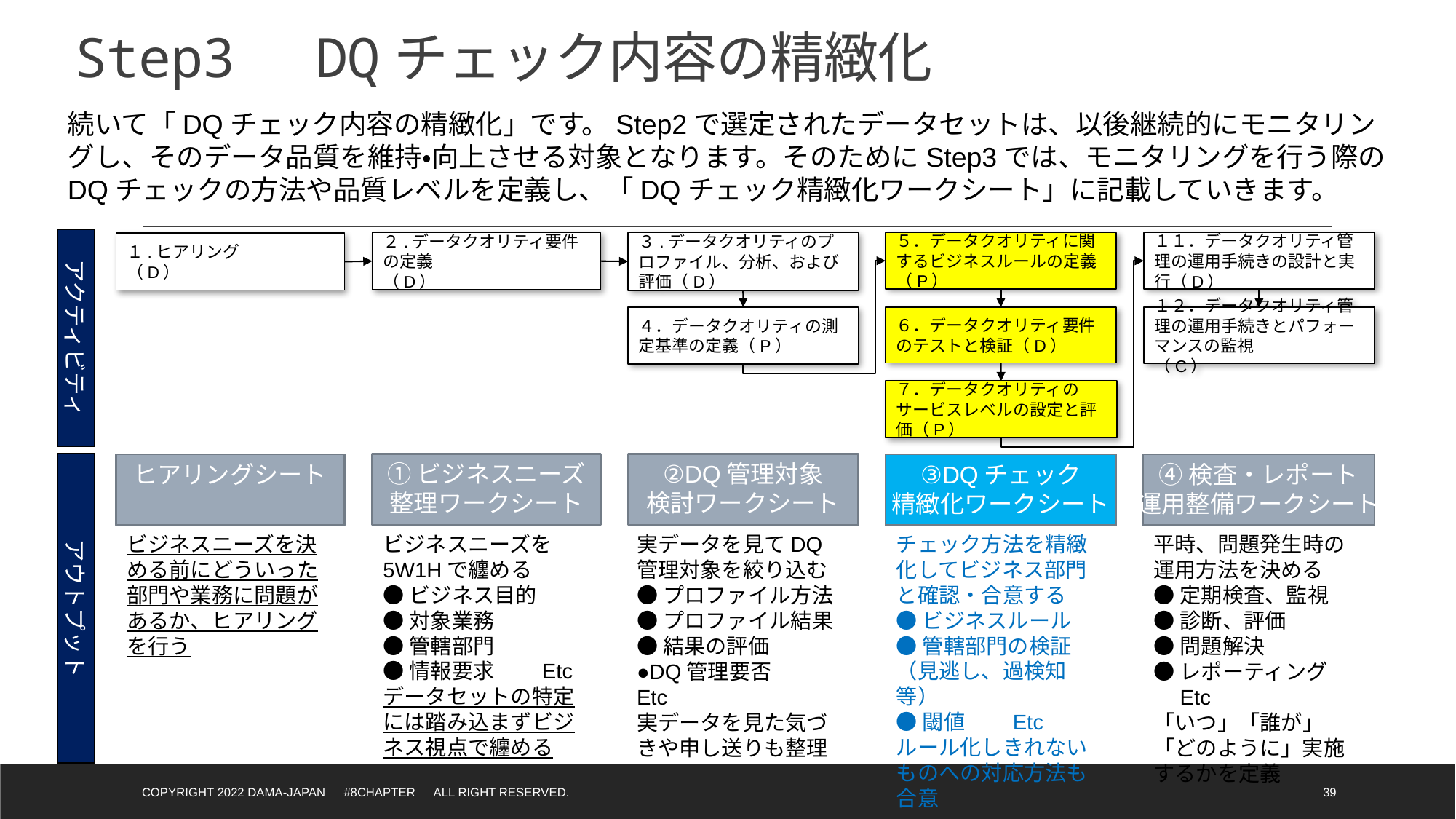

# Step3　DQチェック内容の精緻化
続いて「DQチェック内容の精緻化」です。Step2で選定されたデータセットは、以後継続的にモニタリングし、そのデータ品質を維持・向上させる対象となります。そのためにStep3では、モニタリングを行う際のDQチェックの方法や品質レベルを定義し、「DQチェック精緻化ワークシート」に記載していきます。

アクティビティ
３.データクオリティのプロファイル、分析、および評価（D）
１１．データクオリティ管理の運用手続きの設計と実行（D）
２.データクオリティ要件の定義
（D）
５．データクオリティに関するビジネスルールの定義（P）
１.ヒアリング
（D）
４．データクオリティの測定基準の定義（P）
６．データクオリティ要件のテストと検証（D）
１２．データクオリティ管理の運用手続きとパフォーマンスの監視
（C）
７．データクオリティのサービスレベルの設定と評価（P）
アウトプット
①ビジネスニーズ
整理ワークシート
②DQ管理対象
検討ワークシート
ヒアリングシート
③DQチェック
精緻化ワークシート
④検査・レポート
運用整備ワークシート
ビジネスニーズを5W1Hで纏める
●ビジネス目的
●対象業務
●管轄部門
●情報要求　　Etc
データセットの特定には踏み込まずビジネス視点で纏める
チェック方法を精緻化してビジネス部門と確認・合意する
●ビジネスルール
●管轄部門の検証（見逃し、過検知等）
●閾値　　Etc
ルール化しきれないものへの対応方法も合意
実データを見てDQ管理対象を絞り込む
●プロファイル方法
●プロファイル結果
●結果の評価
●DQ管理要否　　Etc
実データを見た気づきや申し送りも整理
平時、問題発生時の運用方法を決める
●定期検査、監視
●診断、評価
●問題解決
●レポーティング　　Etc
「いつ」「誰が」「どのように」実施するかを定義
ビジネスニーズを決める前にどういった部門や業務に問題があるか、ヒアリングを行う
Copyright 2022 DAMA-JAPAN　#8chapter　All right reserved.
39